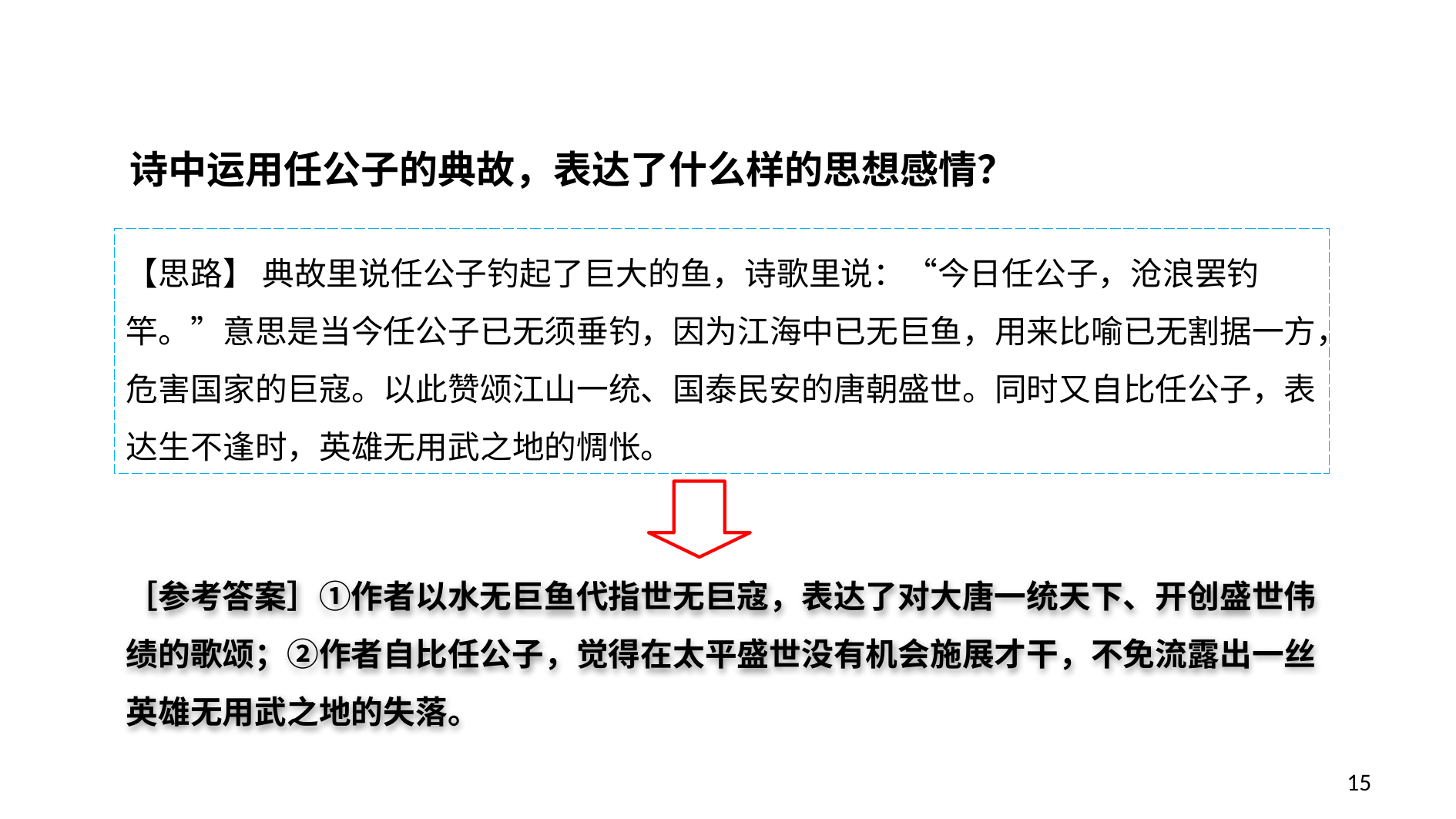

诗中运用任公子的典故，表达了什么样的思想感情？
【思路】 典故里说任公子钓起了巨大的鱼，诗歌里说：“今日任公子，沧浪罢钓竿。”意思是当今任公子已无须垂钓，因为江海中已无巨鱼，用来比喻已无割据一方，危害国家的巨寇。以此赞颂江山一统、国泰民安的唐朝盛世。同时又自比任公子，表达生不逢时，英雄无用武之地的惆怅。

［参考答案］①作者以水无巨鱼代指世无巨寇，表达了对大唐一统天下、开创盛世伟绩的歌颂；②作者自比任公子，觉得在太平盛世没有机会施展才干，不免流露出一丝英雄无用武之地的失落。
15